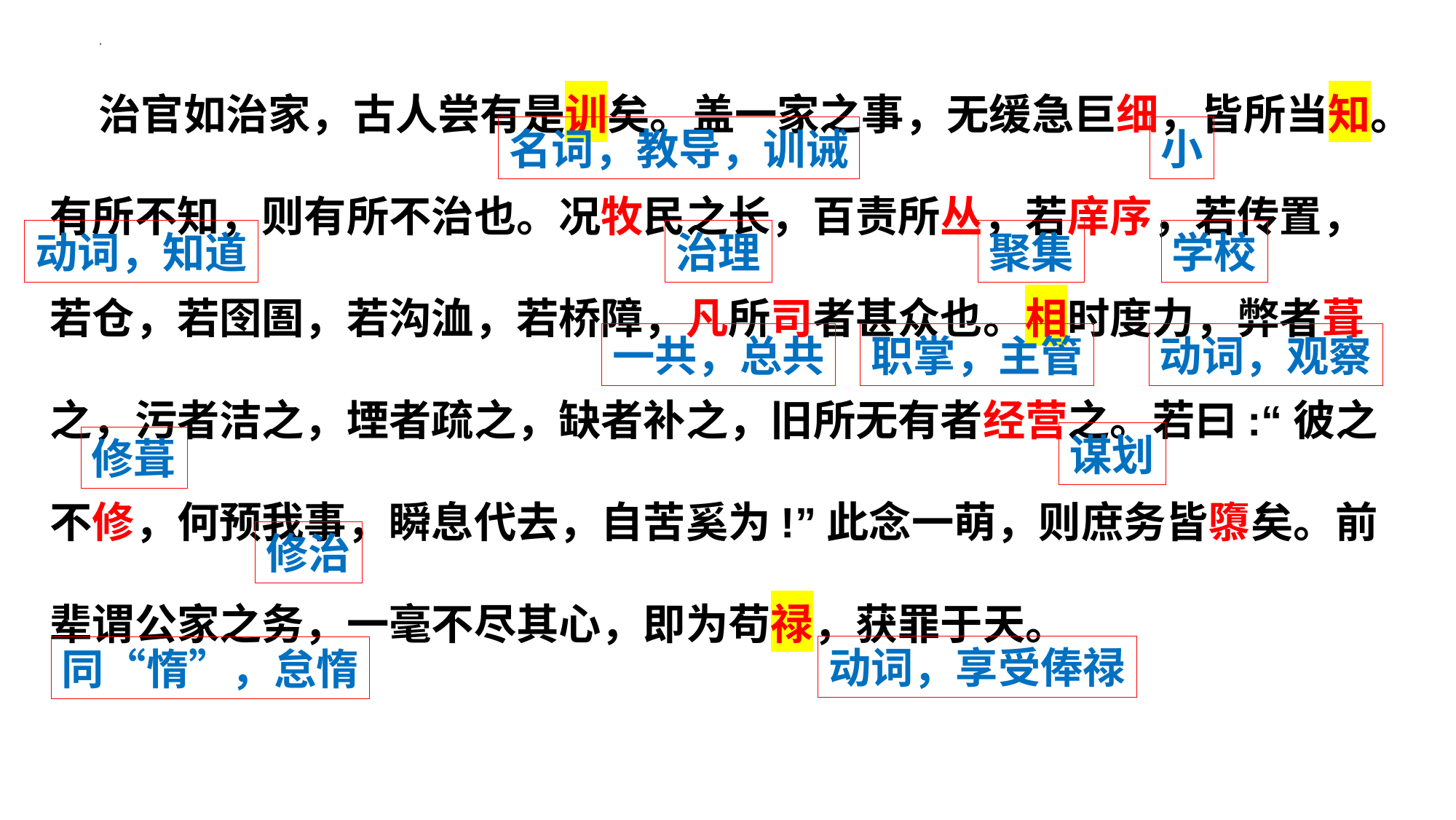

治官如治家，古人尝有是训矣。盖一家之事，无缓急巨细，皆所当知。有所不知，则有所不治也。况牧民之长，百责所丛，若庠序，若传置，若仓，若囹圄，若沟洫，若桥障，凡所司者甚众也。相时度力，弊者葺之，污者洁之，堙者疏之，缺者补之，旧所无有者经营之。若曰:“彼之不修，何预我事，瞬息代去，自苦奚为!”此念一萌，则庶务皆隳矣。前辈谓公家之务，一毫不尽其心，即为苟禄，获罪于天。
名词，教导，训诫
小
动词，知道
治理
聚集
学校
一共，总共
职掌，主管
动词，观察
谋划
修葺
修治
动词，享受俸禄
同“惰”，怠惰